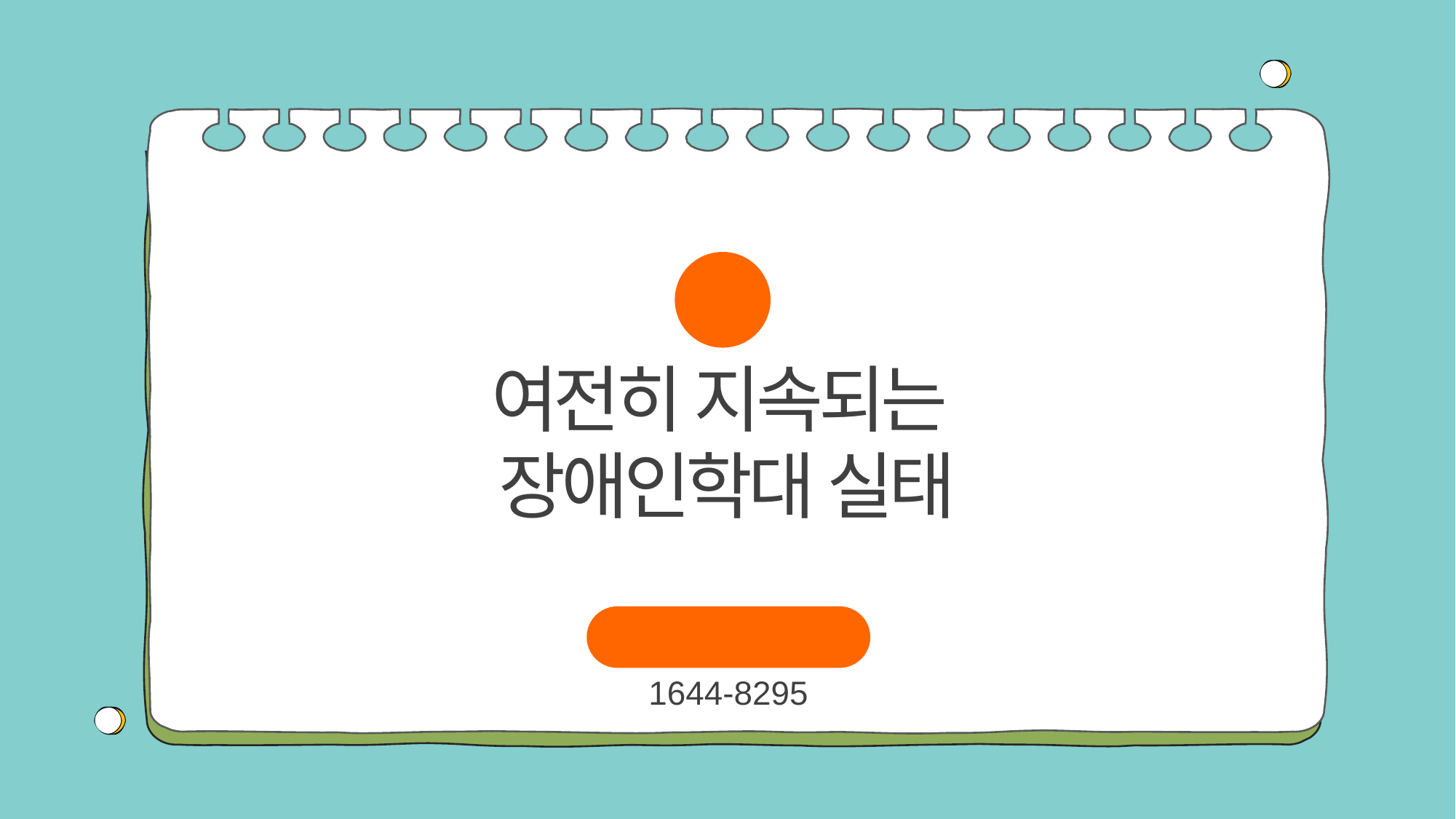

03
여전히 지속되는
장애인학대 실태
장애인학대신고
1644-8295